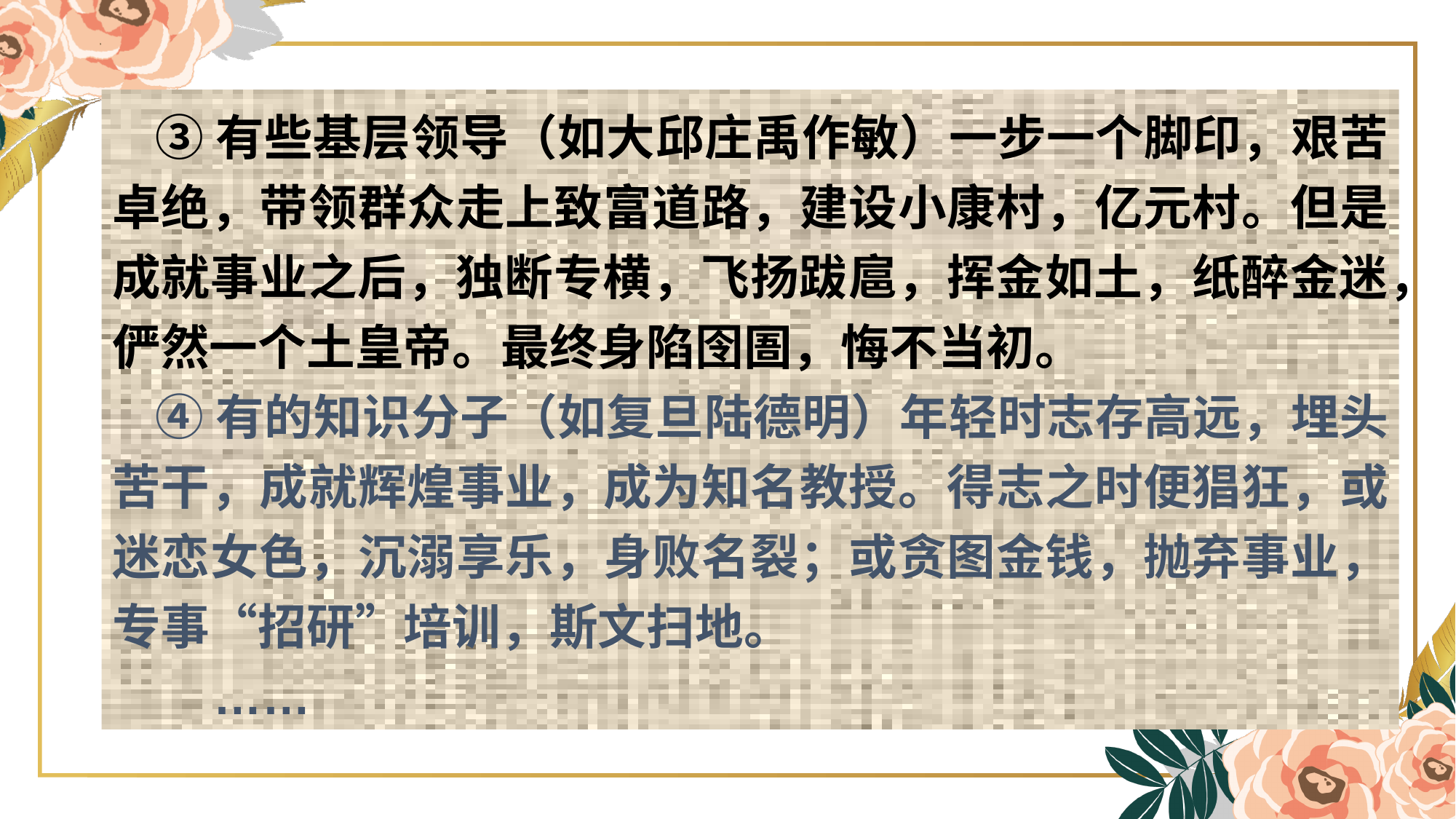

③有些基层领导（如大邱庄禹作敏）一步一个脚印，艰苦卓绝，带领群众走上致富道路，建设小康村，亿元村。但是成就事业之后，独断专横，飞扬跋扈，挥金如土，纸醉金迷，俨然一个土皇帝。最终身陷囹圄，悔不当初。
④有的知识分子（如复旦陆德明）年轻时志存高远，埋头苦干，成就辉煌事业，成为知名教授。得志之时便猖狂，或迷恋女色，沉溺享乐，身败名裂；或贪图金钱，抛弃事业，专事“招研”培训，斯文扫地。
  ……